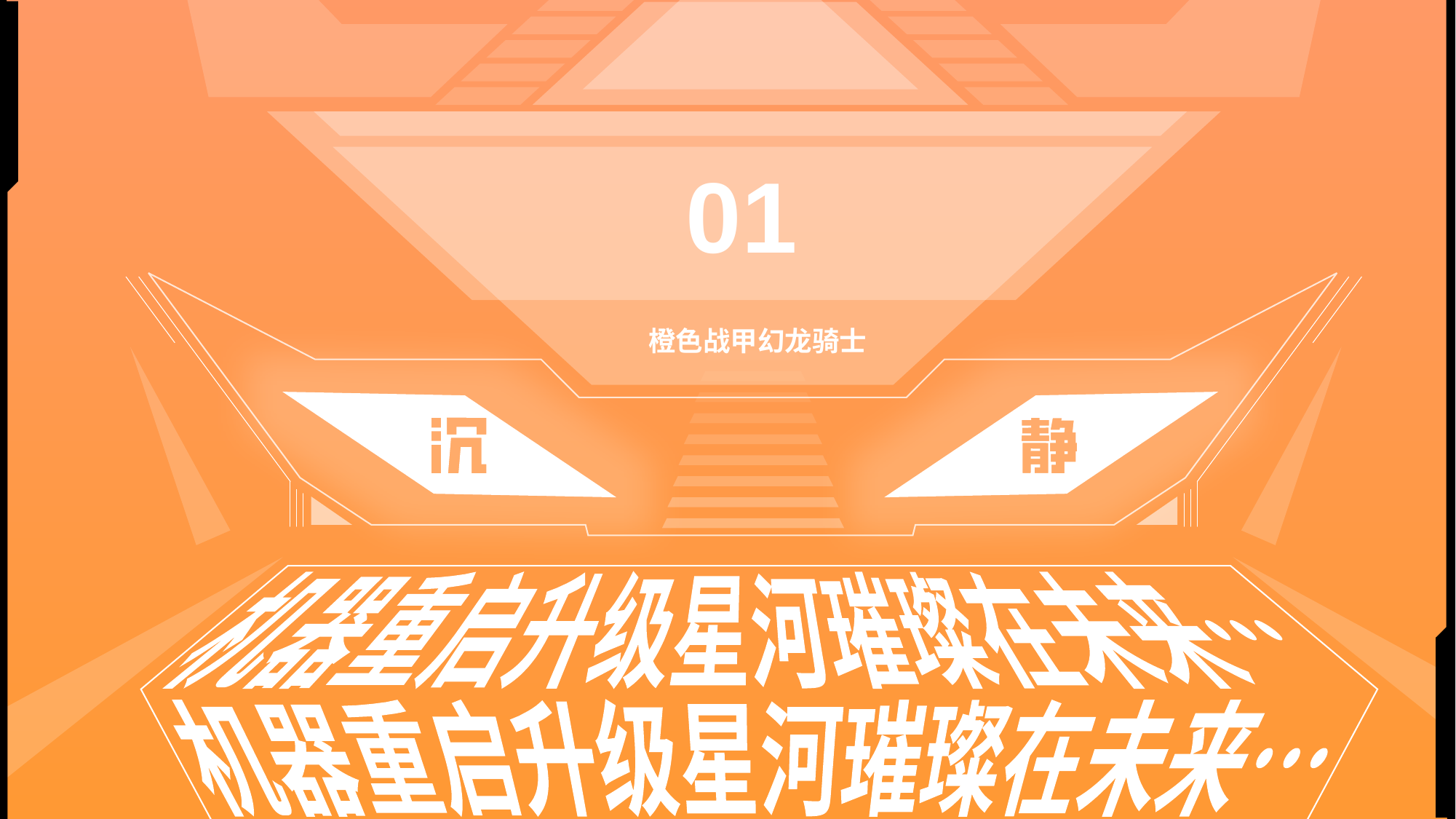

01
橙色战甲幻龙骑士
机器重启升级星河璀璨在未来…
机器重启升级星河璀璨在未来…